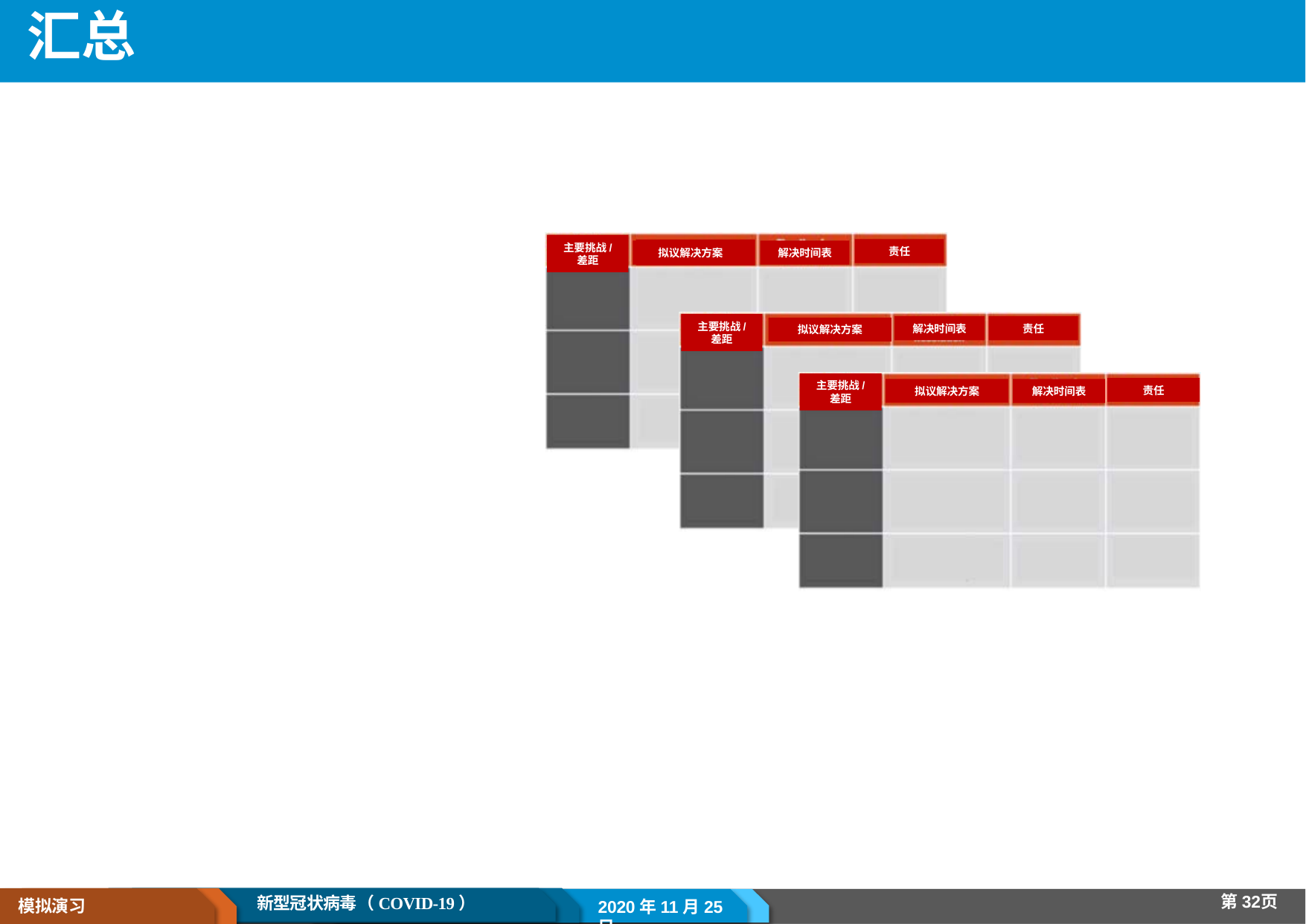

# 汇总

主要挑战/
差距
责任
解决时间表
拟议解决方案
拟议解决方案
主要挑战/
差距
拟议解决方案
解决时间表
责任
主要挑战/
差距
责任
解决时间表
拟议解决方案
第32页
新型冠状病毒（COVID-19）
模拟演习
2020年11月25日